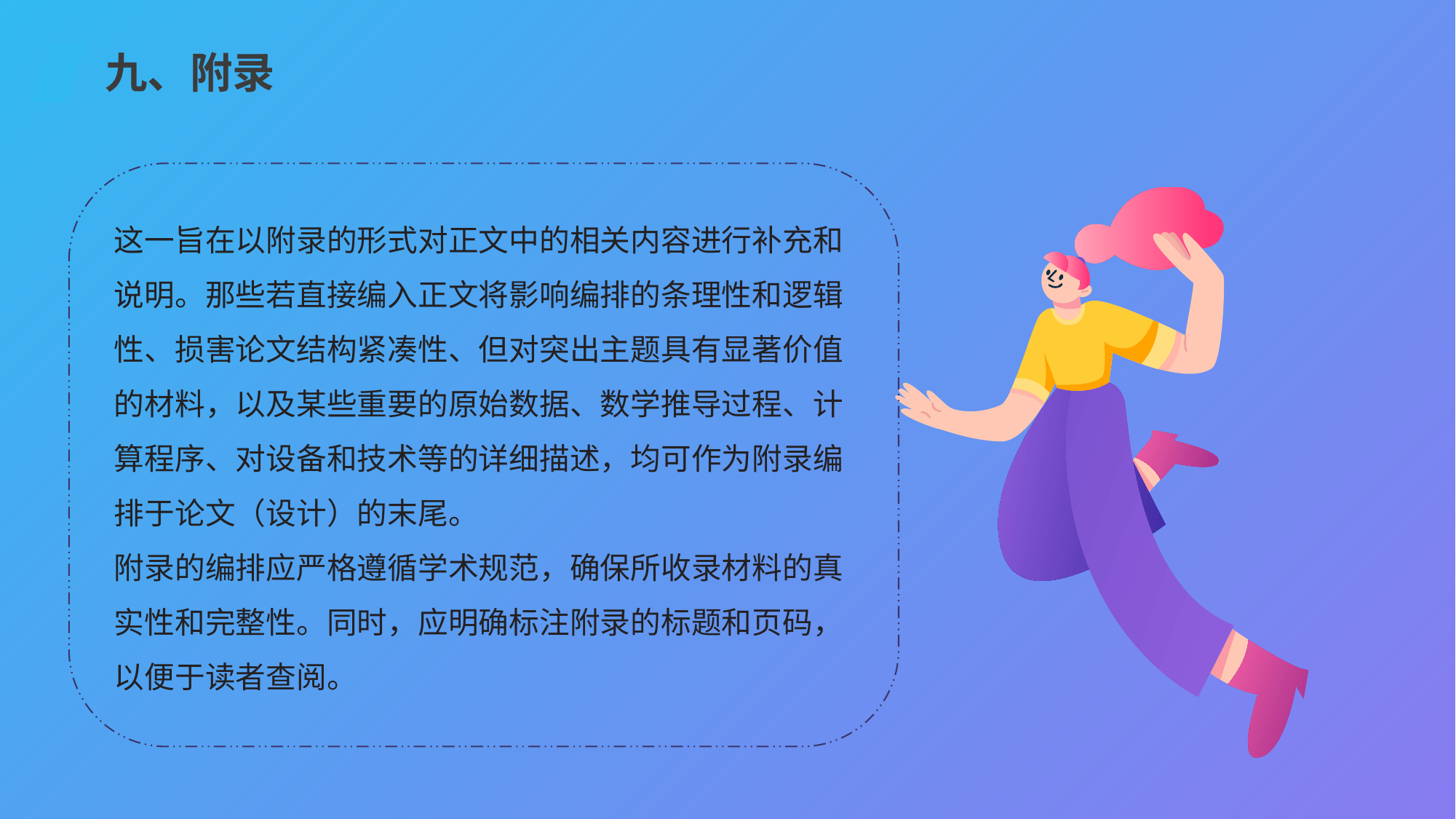

九、附录

这一旨在以附录的形式对正文中的相关内容进行补充和说明。那些若直接编入正文将影响编排的条理性和逻辑性、损害论文结构紧凑性、但对突出主题具有显著价值的材料，以及某些重要的原始数据、数学推导过程、计算程序、对设备和技术等的详细描述，均可作为附录编排于论文（设计）的末尾。
附录的编排应严格遵循学术规范，确保所收录材料的真实性和完整性。同时，应明确标注附录的标题和页码，以便于读者查阅。